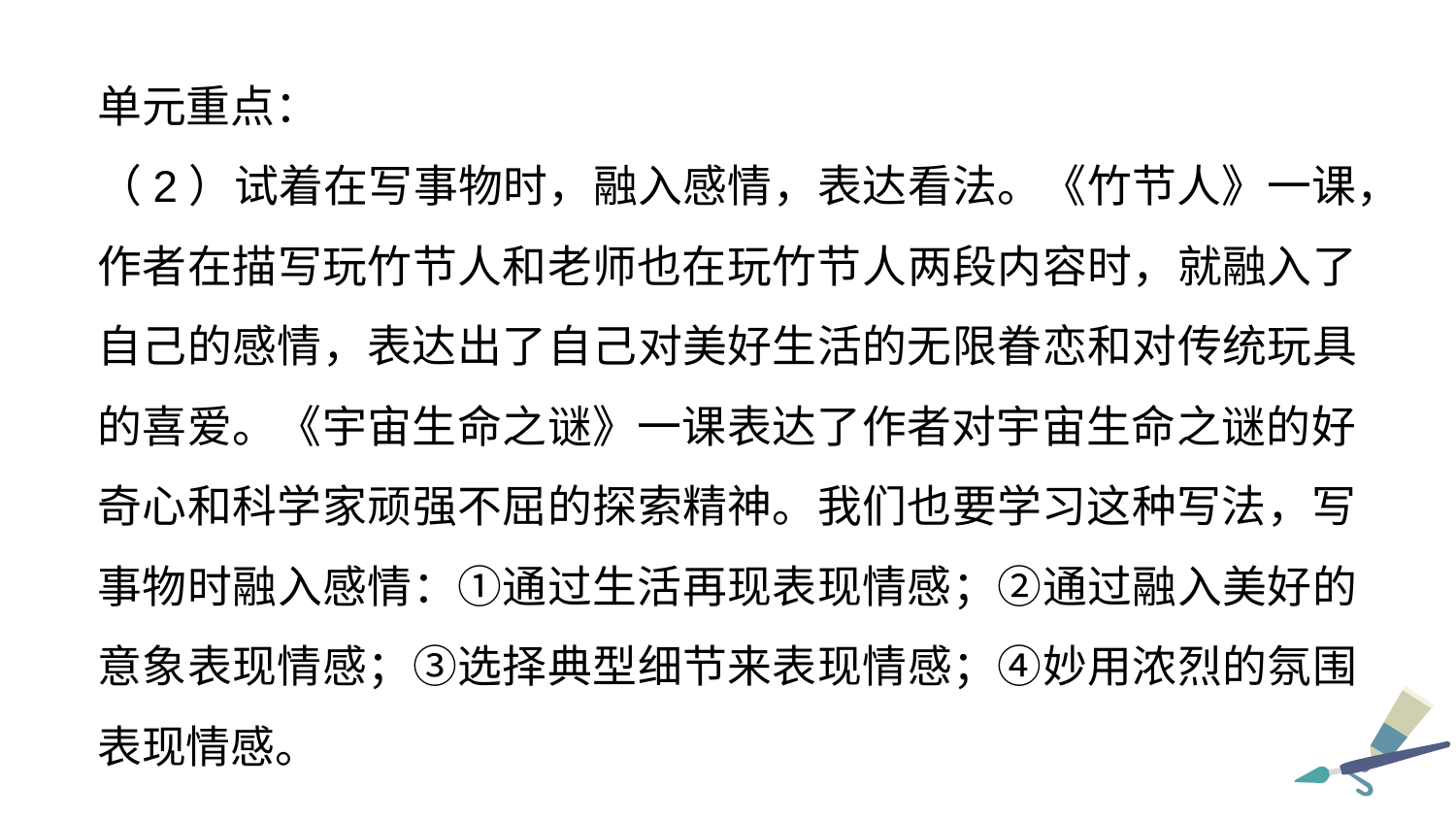

单元重点：
（2）试着在写事物时，融入感情，表达看法。《竹节人》一课，作者在描写玩竹节人和老师也在玩竹节人两段内容时，就融入了自己的感情，表达出了自己对美好生活的无限眷恋和对传统玩具的喜爱。《宇宙生命之谜》一课表达了作者对宇宙生命之谜的好奇心和科学家顽强不屈的探索精神。我们也要学习这种写法，写事物时融入感情：①通过生活再现表现情感；②通过融入美好的意象表现情感；③选择典型细节来表现情感；④妙用浓烈的氛围表现情感。